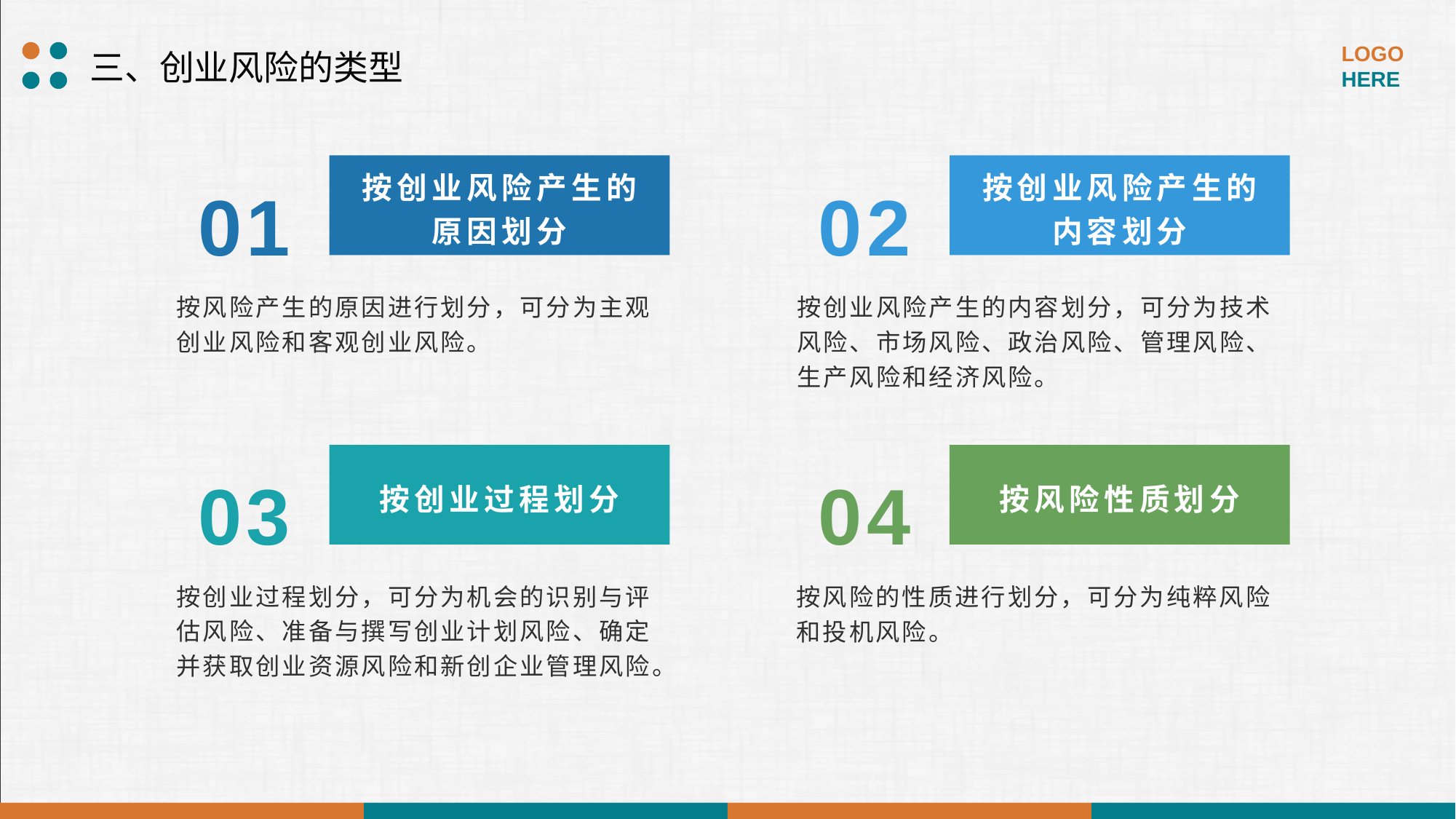

三、创业风险的类型
01
02
按创业风险产生的
原因划分
按创业风险产生的
内容划分
按风险产生的原因进行划分，可分为主观创业风险和客观创业风险。
按创业风险产生的内容划分，可分为技术风险、市场风险、政治风险、管理风险、生产风险和经济风险。
03
04
按创业过程划分
按风险性质划分
按创业过程划分，可分为机会的识别与评估风险、准备与撰写创业计划风险、确定并获取创业资源风险和新创企业管理风险。
按风险的性质进行划分，可分为纯粹风险和投机风险。